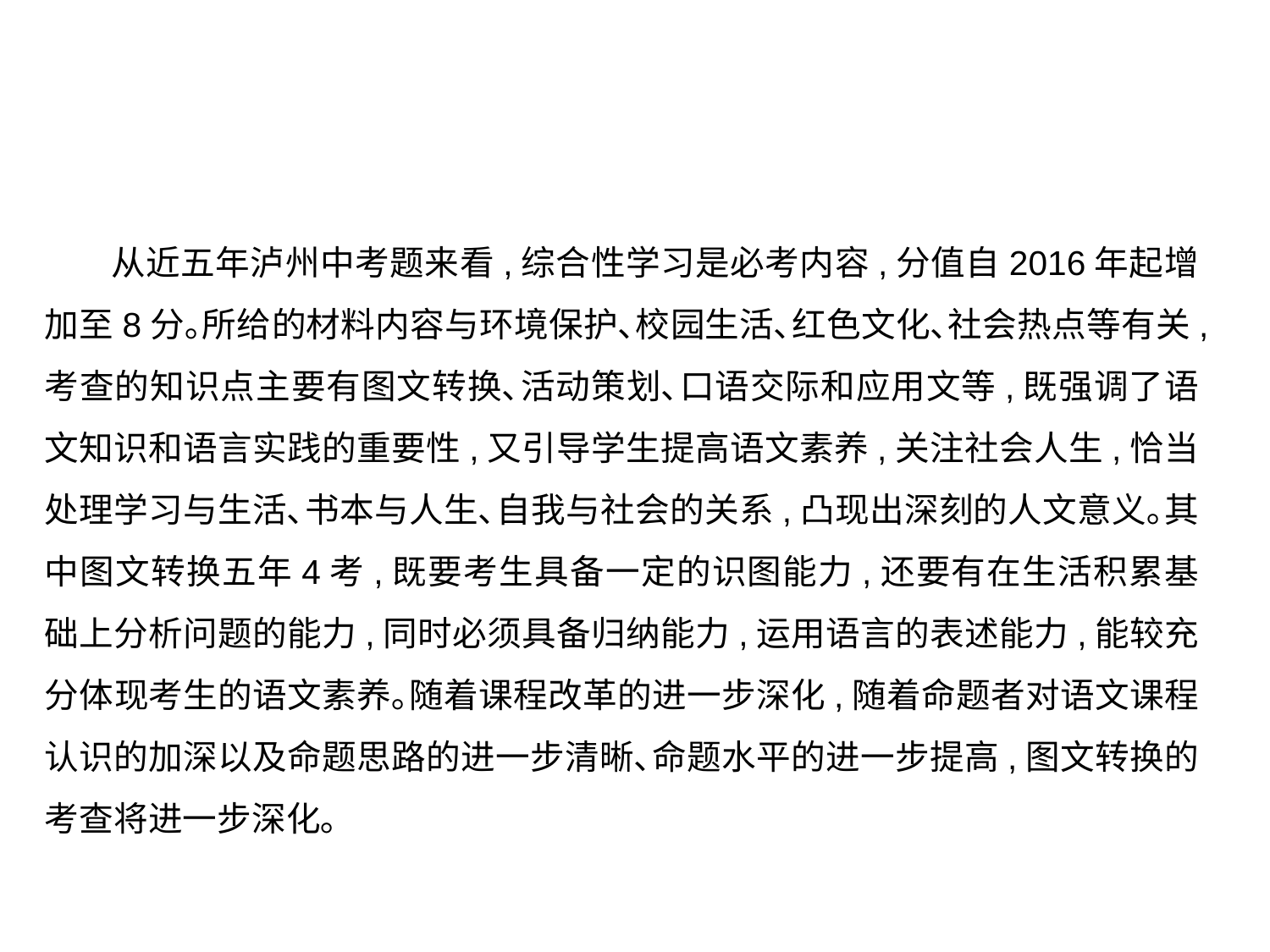

从近五年泸州中考题来看,综合性学习是必考内容,分值自2016年起增加至8分｡所给的材料内容与环境保护､校园生活､红色文化､社会热点等有关,考查的知识点主要有图文转换､活动策划､口语交际和应用文等,既强调了语文知识和语言实践的重要性,又引导学生提高语文素养,关注社会人生,恰当处理学习与生活､书本与人生､自我与社会的关系,凸现出深刻的人文意义｡其中图文转换五年4考,既要考生具备一定的识图能力,还要有在生活积累基础上分析问题的能力,同时必须具备归纳能力,运用语言的表述能力,能较充分体现考生的语文素养｡随着课程改革的进一步深化,随着命题者对语文课程认识的加深以及命题思路的进一步清晰､命题水平的进一步提高,图文转换的考查将进一步深化｡